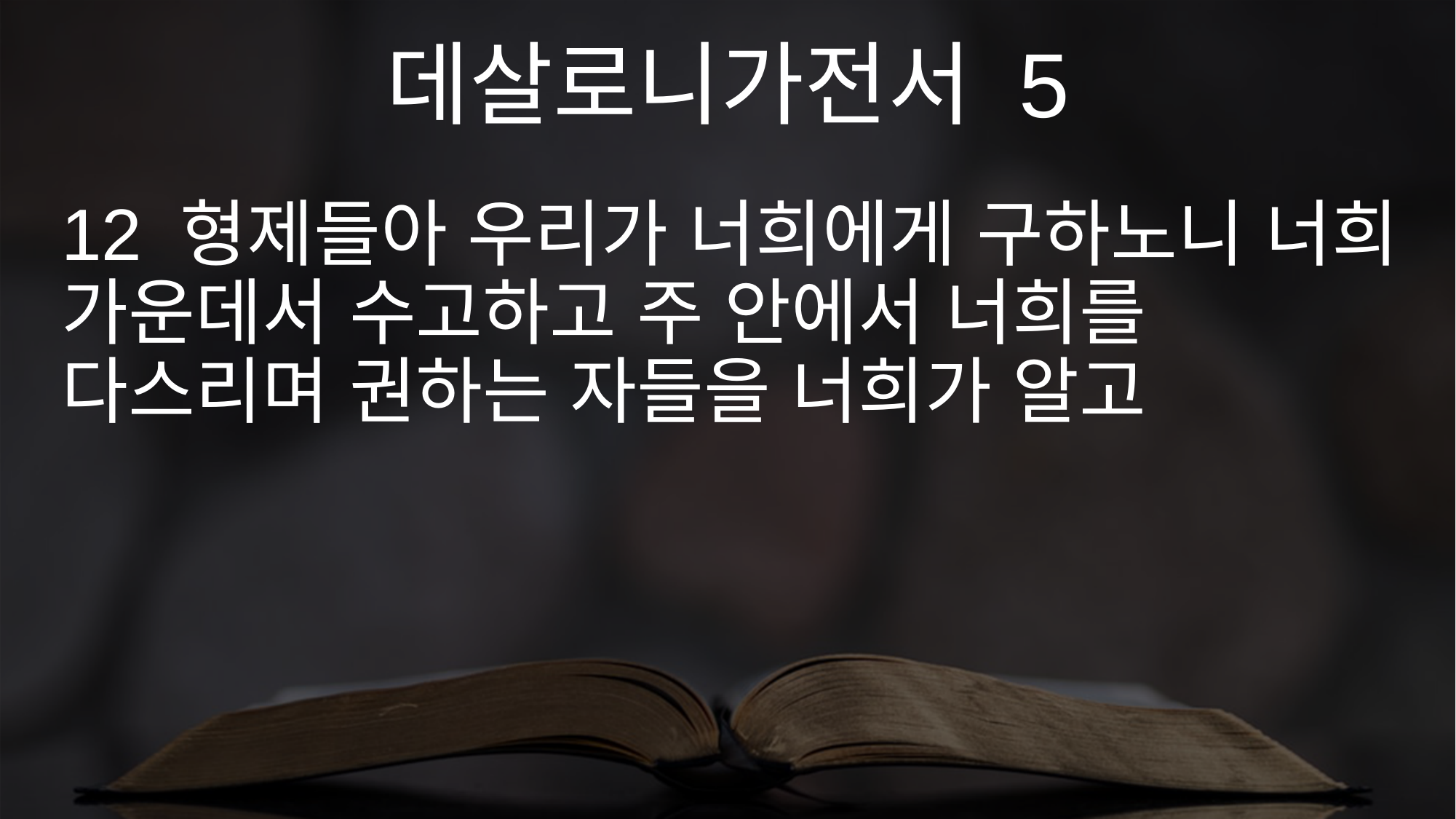

데살로니가전서 5
12 형제들아 우리가 너희에게 구하노니 너희 가운데서 수고하고 주 안에서 너희를 다스리며 권하는 자들을 너희가 알고